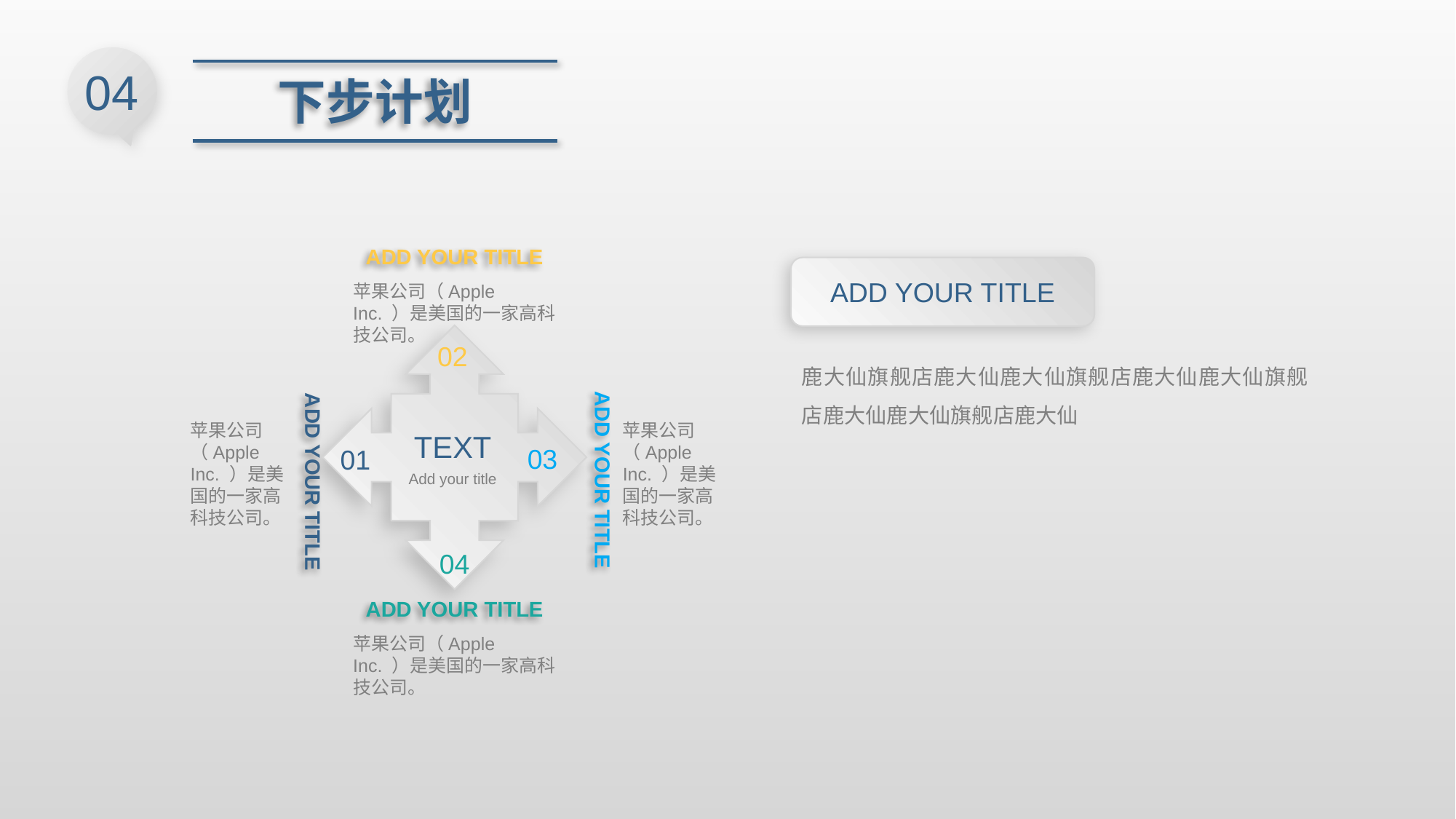

04
下步计划
ADD YOUR TITLE
苹果公司（Apple Inc. ）是美国的一家高科技公司。

ADD YOUR TITLE

02
TEXT
03
01
Add your title
04
鹿大仙旗舰店鹿大仙鹿大仙旗舰店鹿大仙鹿大仙旗舰店鹿大仙鹿大仙旗舰店鹿大仙
ADD YOUR TITLE
苹果公司（Apple Inc. ）是美国的一家高科技公司。
ADD YOUR TITLE
苹果公司（Apple Inc. ）是美国的一家高科技公司。
ADD YOUR TITLE
苹果公司（Apple Inc. ）是美国的一家高科技公司。